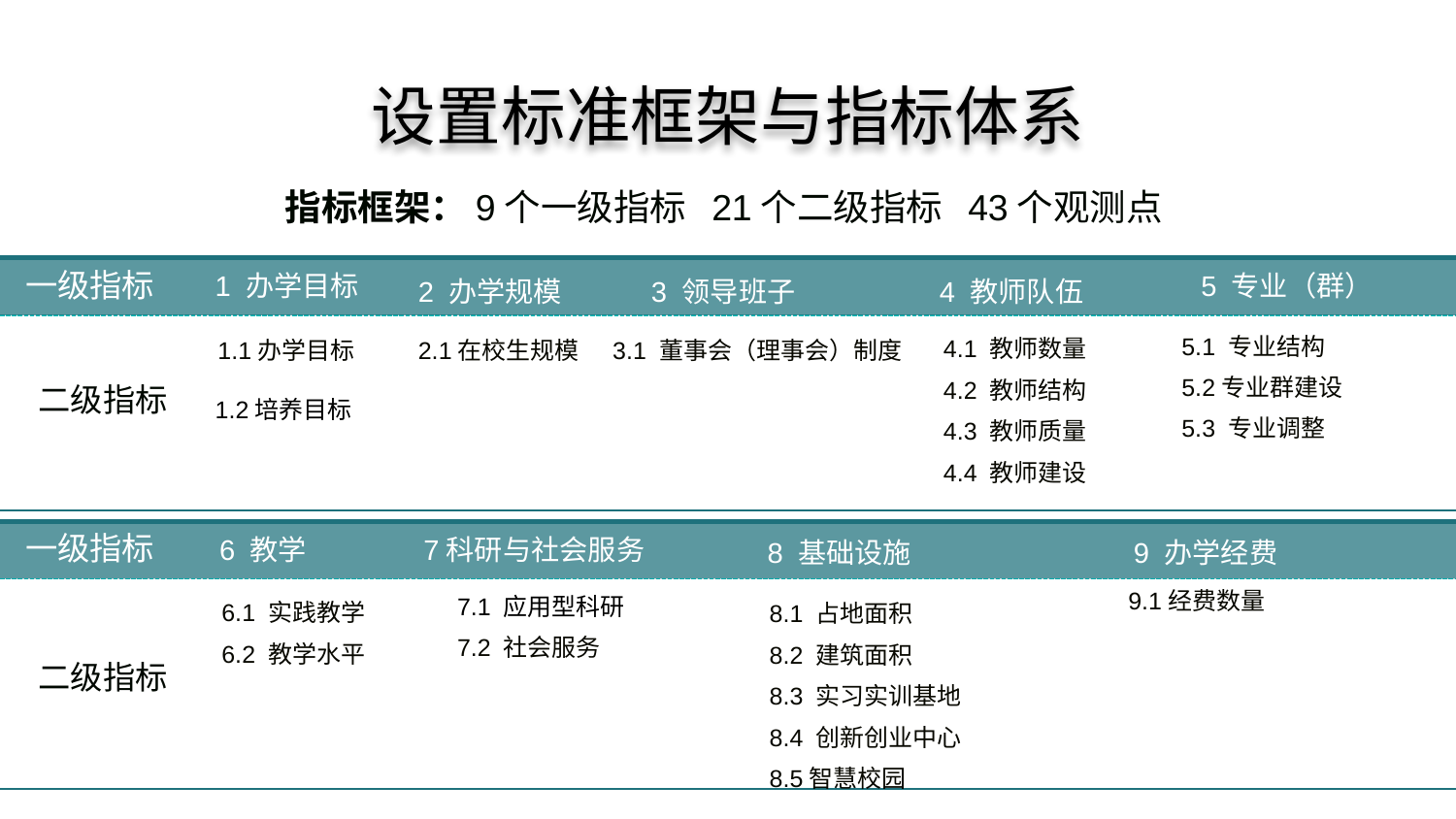

设置标准框架与指标体系
指标框架：9个一级指标  21个二级指标  43个观测点
4 教师队伍
1 办学目标
2 办学规模
3 领导班子
5 专业（群）
一级指标

5.1 专业结构
5.2专业群建设
5.3 专业调整
4.1 教师数量
4.2 教师结构
4.3 教师质量
4.4 教师建设
二级指标
6 教学
   7科研与社会服务
一级指标

       8 基础设施
9 办学经费
       9.1经费数量

6.1 实践教学
6.2 教学水平

二级指标
1.1办学目标
2.1在校生规模
3.1 董事会（理事会）制度

1.2培养目标
7.1 应用型科研
7.2 社会服务
    8.1 占地面积
    8.2 建筑面积
    8.3 实习实训基地
    8.4 创新创业中心
    8.5智慧校园